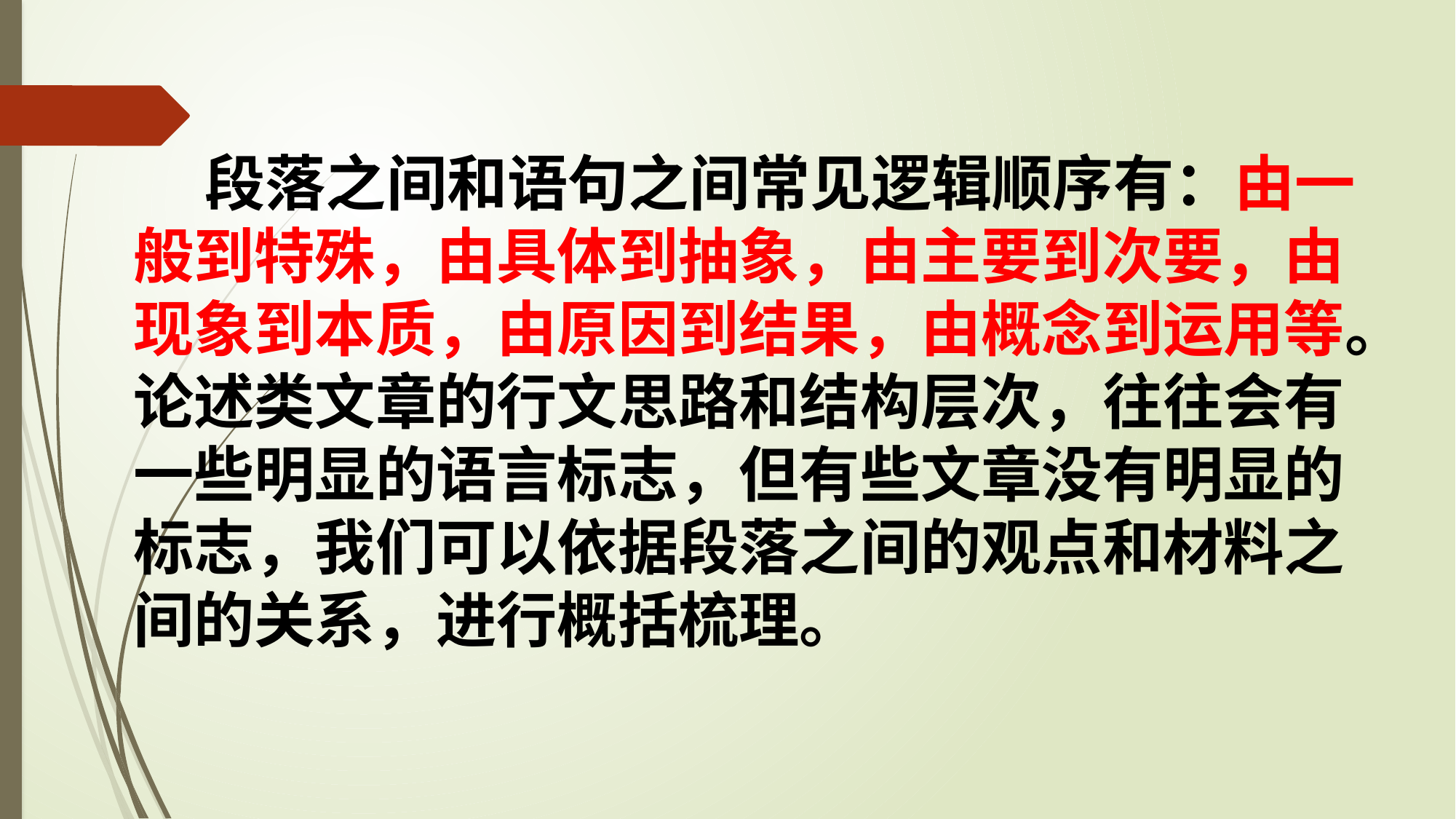

段落之间和语句之间常见逻辑顺序有：由一般到特殊，由具体到抽象，由主要到次要，由现象到本质，由原因到结果，由概念到运用等。论述类文章的行文思路和结构层次，往往会有一些明显的语言标志，但有些文章没有明显的标志，我们可以依据段落之间的观点和材料之间的关系，进行概括梳理。